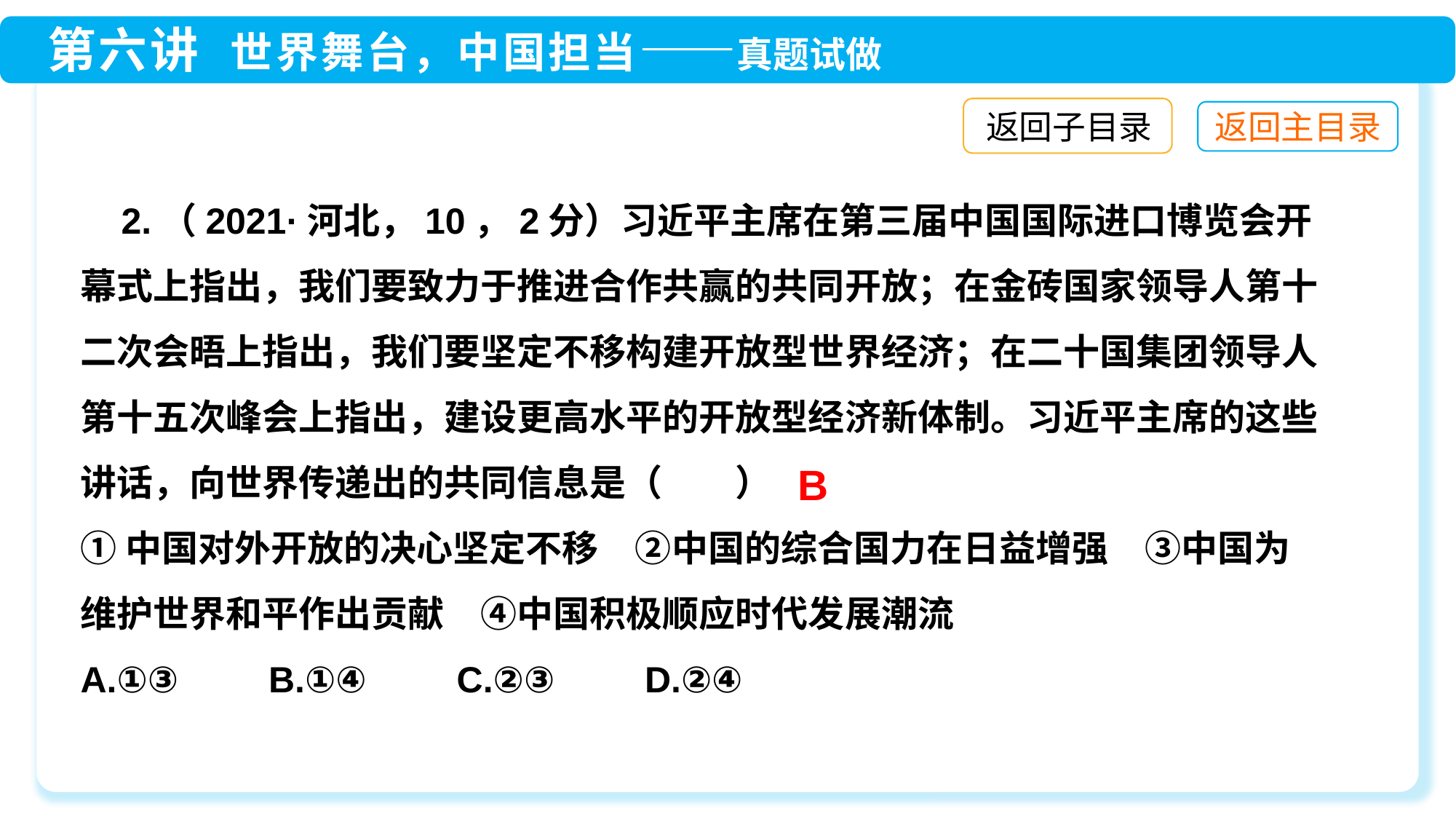

返回子目录

    2.（2021·河北，10，2分）习近平主席在第三届中国国际进口博览会开幕式上指出，我们要致力于推进合作共赢的共同开放；在金砖国家领导人第十二次会晤上指出，我们要坚定不移构建开放型世界经济；在二十国集团领导人第十五次峰会上指出，建设更高水平的开放型经济新体制。习近平主席的这些讲话，向世界传递出的共同信息是（　　）
①中国对外开放的决心坚定不移　②中国的综合国力在日益增强　③中国为维护世界和平作出贡献　④中国积极顺应时代发展潮流
A.①③　　B.①④　　C.②③　　D.②④
B